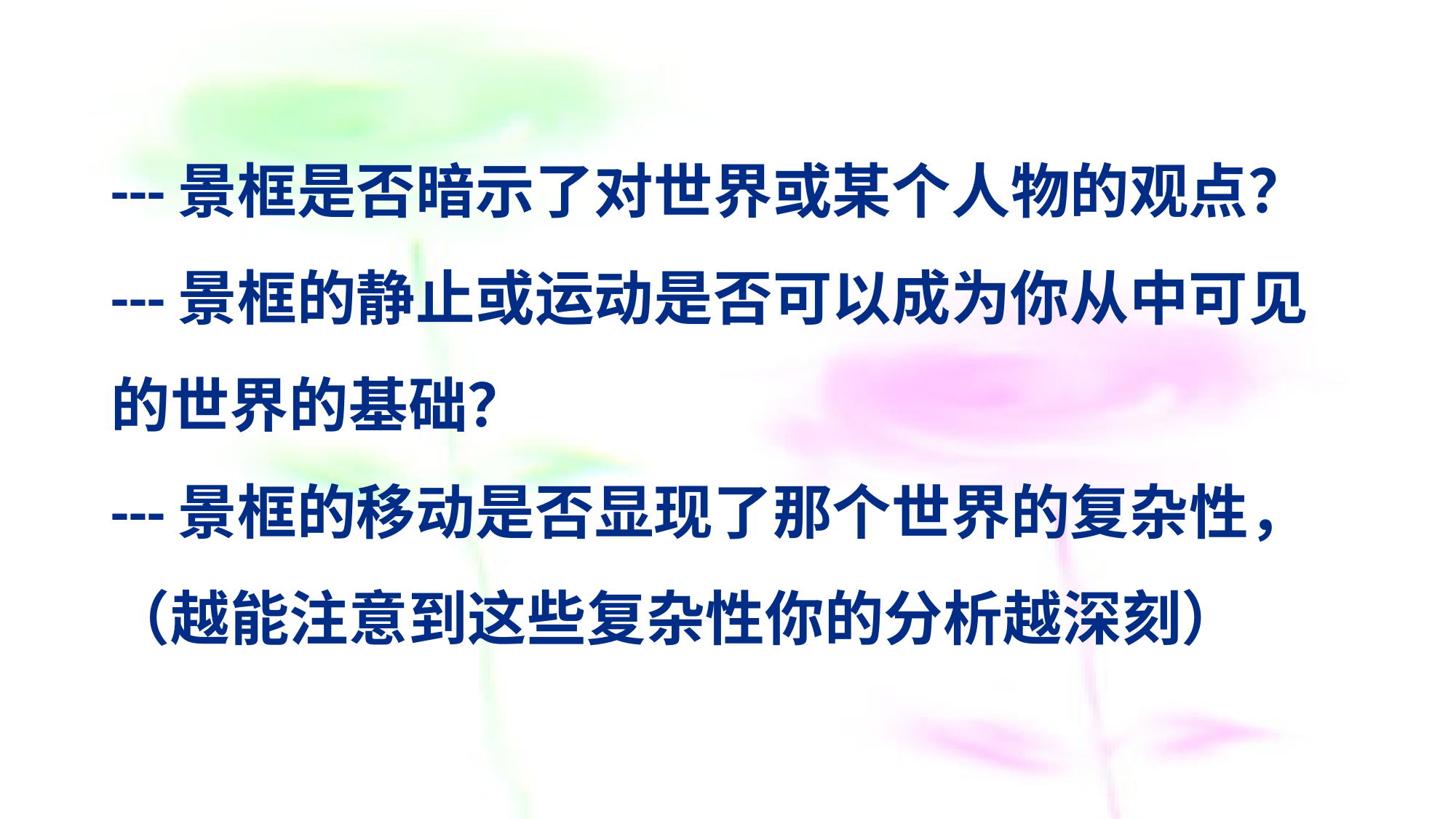

# ---景框是否暗示了对世界或某个人物的观点？ ---景框的静止或运动是否可以成为你从中可见的世界的基础？ ---景框的移动是否显现了那个世界的复杂性，（越能注意到这些复杂性你的分析越深刻）